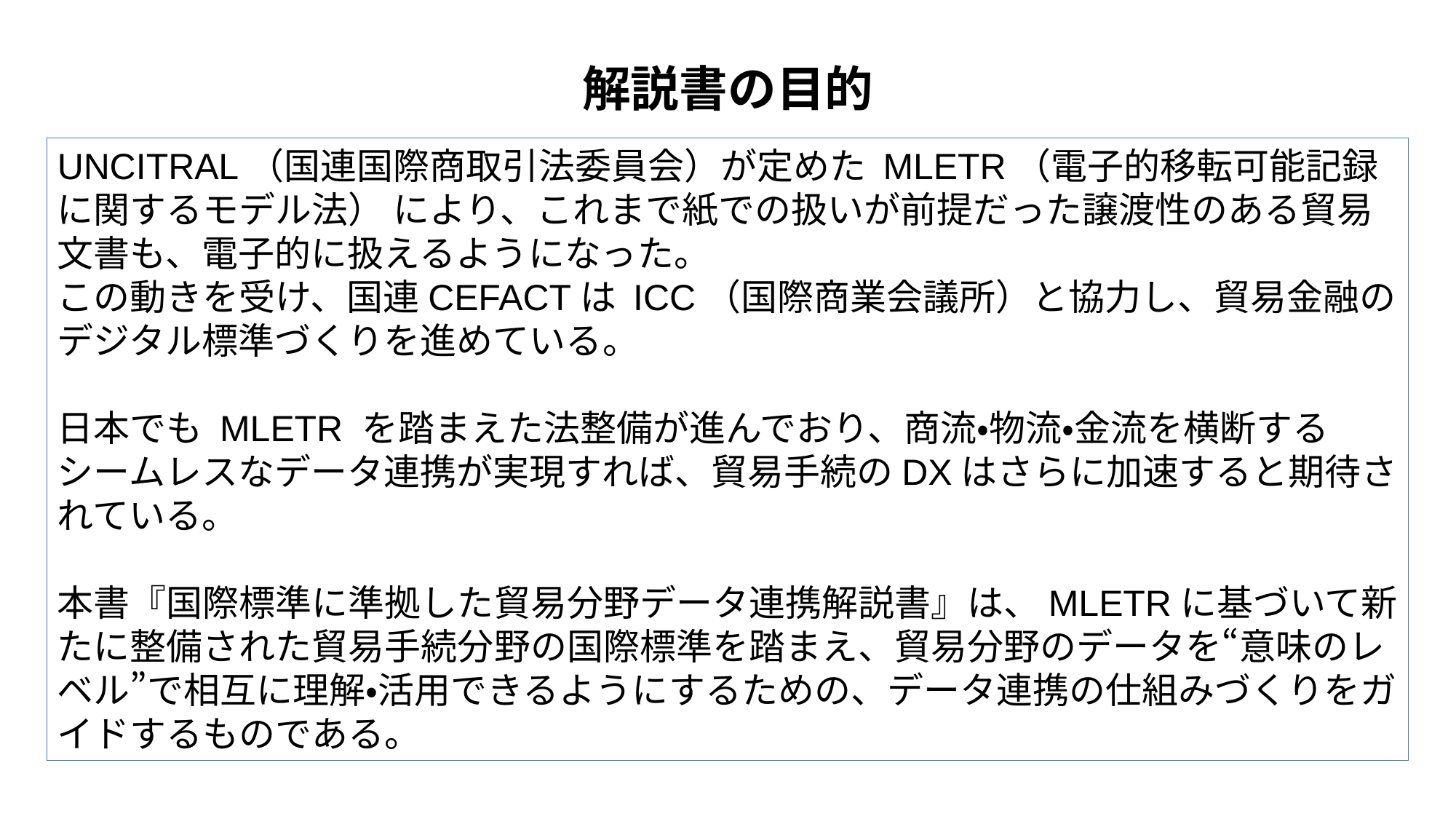

解説書の目的
UNCITRAL（国連国際商取引法委員会）が定めた MLETR（電子的移転可能記録に関するモデル法） により、これまで紙での扱いが前提だった譲渡性のある貿易文書も、電子的に扱えるようになった。
この動きを受け、国連CEFACTは ICC（国際商業会議所）と協力し、貿易金融のデジタル標準づくりを進めている。

日本でも MLETR を踏まえた法整備が進んでおり、商流・物流・金流を横断するシームレスなデータ連携が実現すれば、貿易手続のDXはさらに加速すると期待されている。

本書『国際標準に準拠した貿易分野データ連携解説書』は、MLETRに基づいて新たに整備された貿易手続分野の国際標準を踏まえ、貿易分野のデータを“意味のレベル”で相互に理解・活用できるようにするための、データ連携の仕組みづくりをガイドするものである。